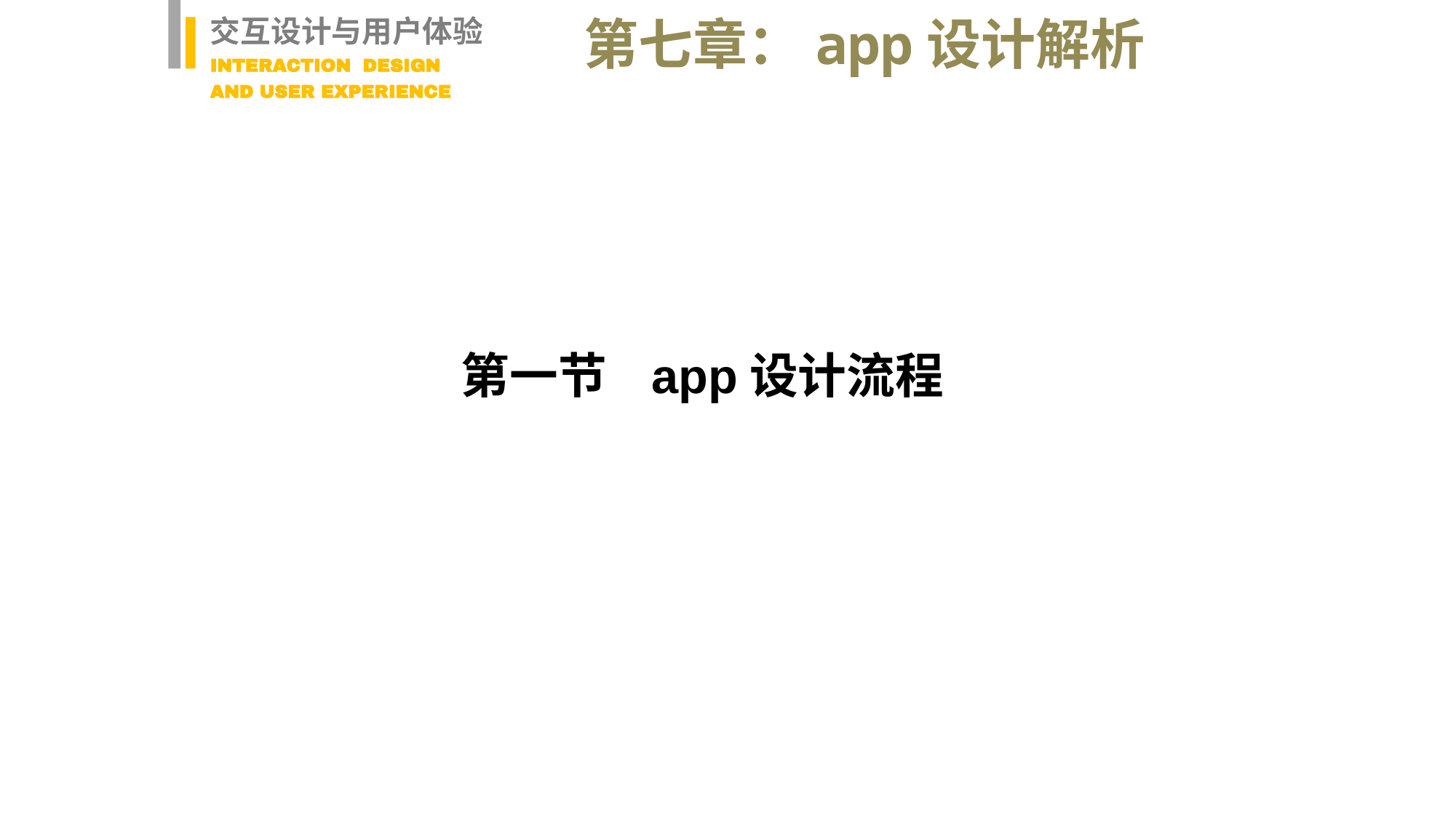

交互设计与用户体验
INTERACTION  DESIGN
AND USER EXPERIENCE
第七章：app设计解析

第一节   app设计流程